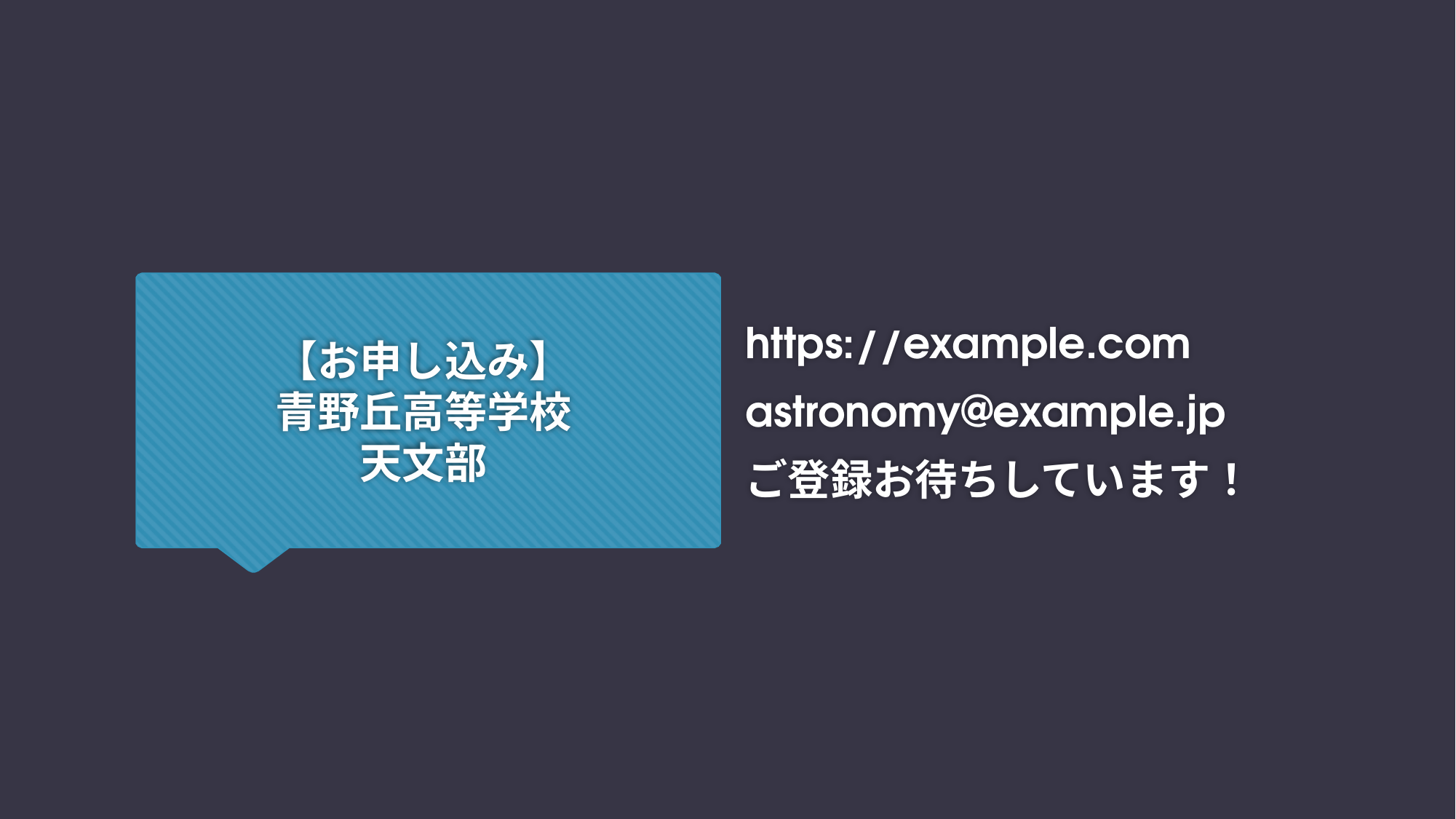

https://example.com
astronomy@example.jp
ご登録お待ちしています！
# 【お申し込み】 青野丘高等学校 天文部